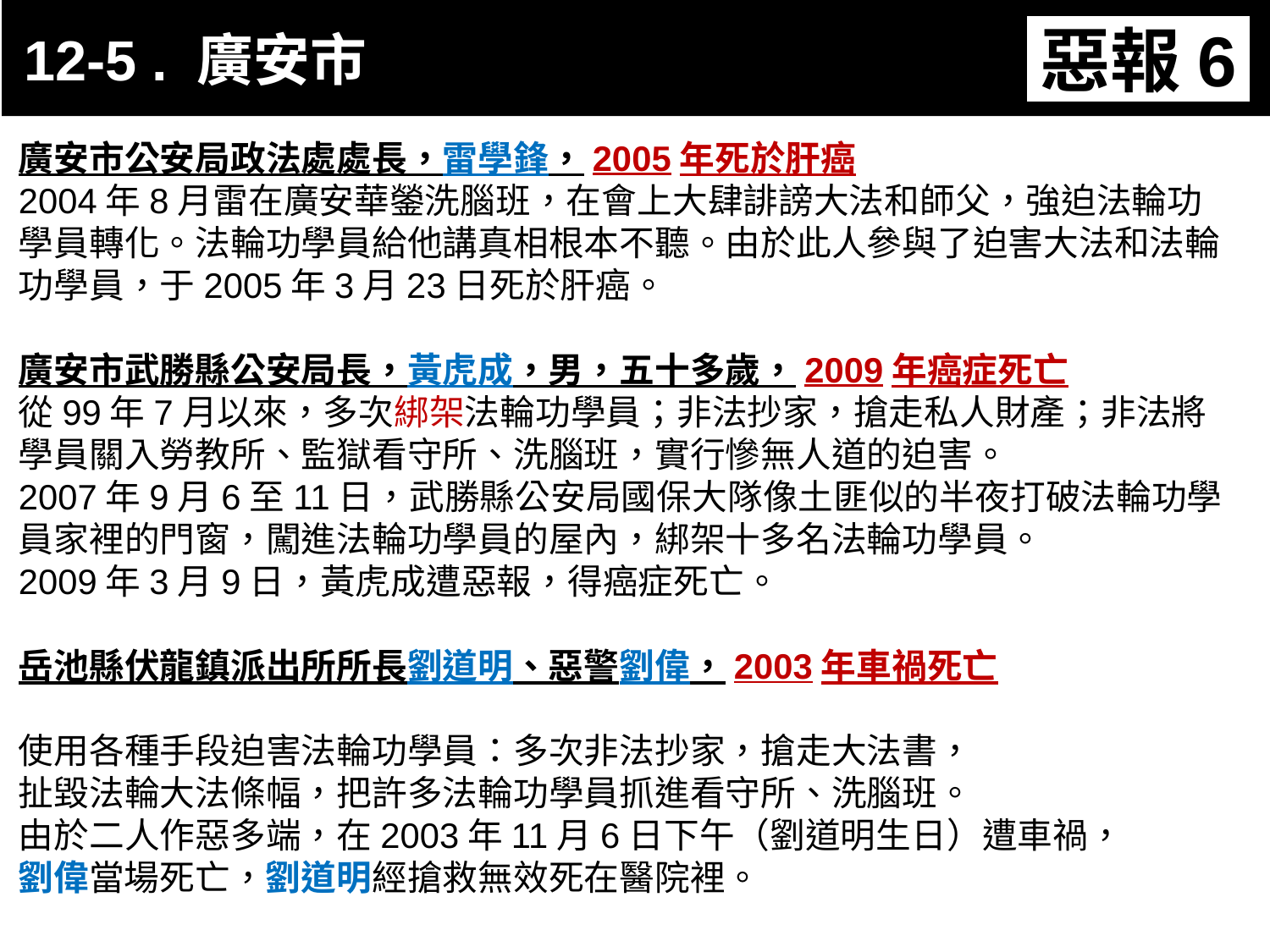

12-5 . 廣安市
惡報6

11-3. XX市官員惡報實例
廣安市公安局政法處處長，雷學鋒，2005年死於肝癌
2004年8月雷在廣安華鎣洗腦班，在會上大肆誹謗大法和師父，強迫法輪功學員轉化。法輪功學員給他講真相根本不聽。由於此人參與了迫害大法和法輪功學員，于2005年3月23日死於肝癌。

廣安市武勝縣公安局長，黃虎成，男，五十多歲，2009年癌症死亡
從99年7月以來，多次綁架法輪功學員；非法抄家，搶走私人財產；非法將學員關入勞教所、監獄看守所、洗腦班，實行慘無人道的迫害。
2007年9月6至11日，武勝縣公安局國保大隊像土匪似的半夜打破法輪功學員家裡的門窗，闖進法輪功學員的屋內，綁架十多名法輪功學員。
2009年3月9日，黃虎成遭惡報，得癌症死亡。

岳池縣伏龍鎮派出所所長劉道明、惡警劉偉，2003年車禍死亡

使用各種手段迫害法輪功學員：多次非法抄家，搶走大法書，
扯毀法輪大法條幅，把許多法輪功學員抓進看守所、洗腦班。
由於二人作惡多端，在2003年11月6日下午（劉道明生日）遭車禍，
劉偉當場死亡，劉道明經搶救無效死在醫院裡。